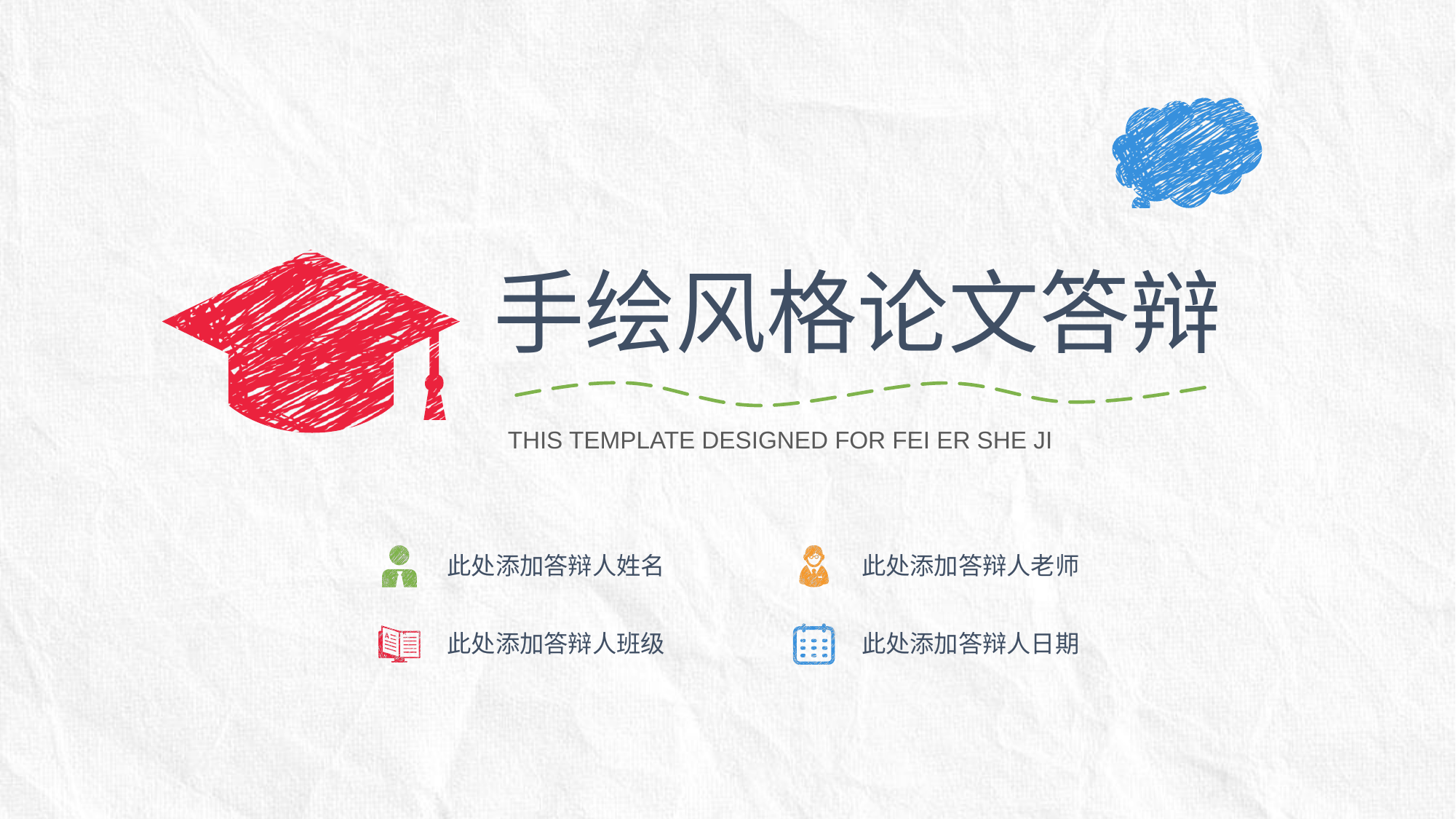

手绘风格论文答辩

THIS TEMPLATE DESIGNED FOR FEI ER SHE JI
此处添加答辩人姓名
此处添加答辩人老师

此处添加答辩人班级
此处添加答辩人日期